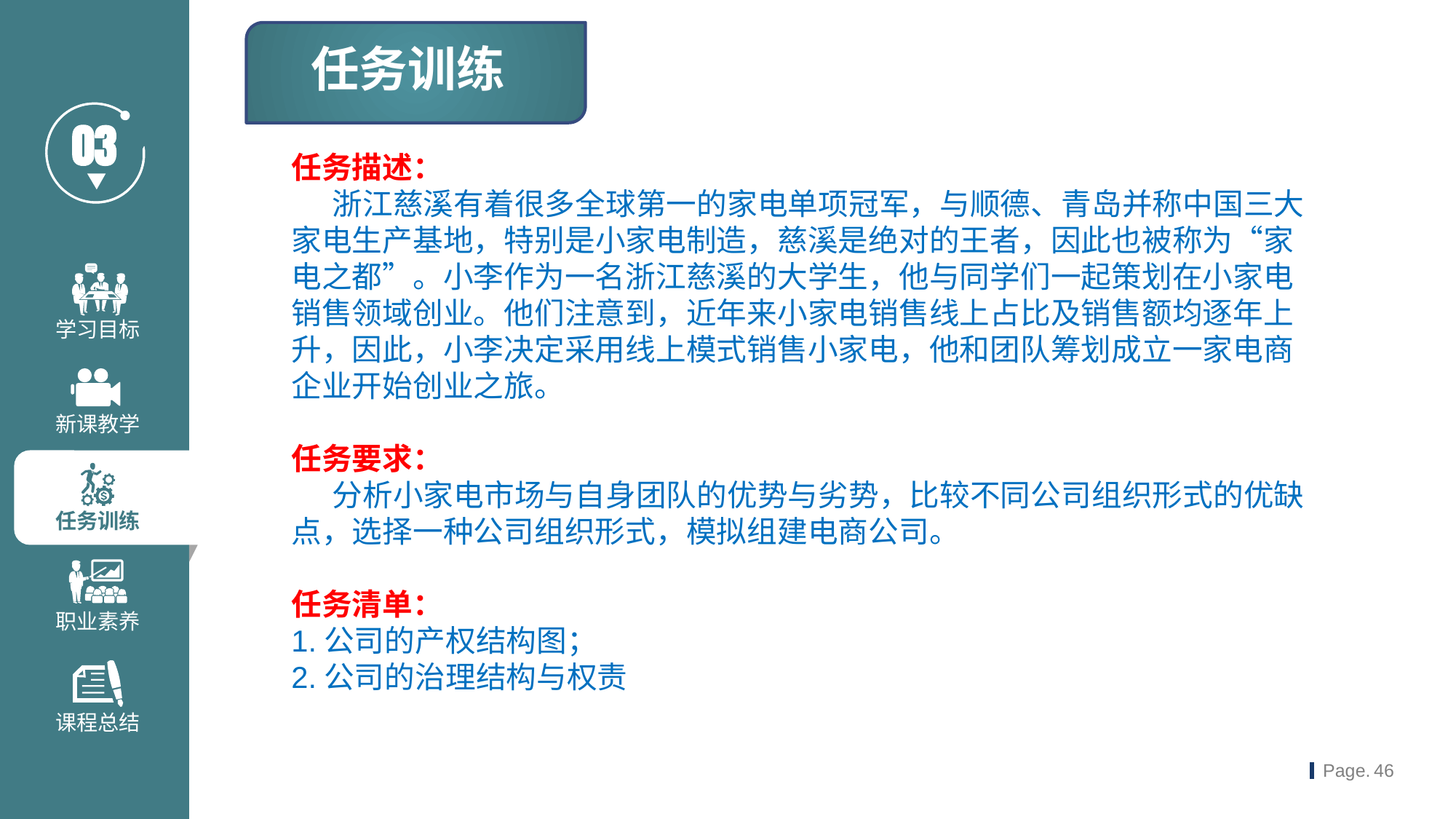

任务训练
任务描述：
     浙江慈溪有着很多全球第一的家电单项冠军，与顺德、青岛并称中国三大家电生产基地，特别是小家电制造，慈溪是绝对的王者，因此也被称为“家电之都”。小李作为一名浙江慈溪的大学生，他与同学们一起策划在小家电销售领域创业。他们注意到，近年来小家电销售线上占比及销售额均逐年上升，因此，小李决定采用线上模式销售小家电，他和团队筹划成立一家电商企业开始创业之旅。

任务要求：
     分析小家电市场与自身团队的优势与劣势，比较不同公司组织形式的优缺点，选择一种公司组织形式，模拟组建电商公司。

任务清单：
1.公司的产权结构图；
2.公司的治理结构与权责